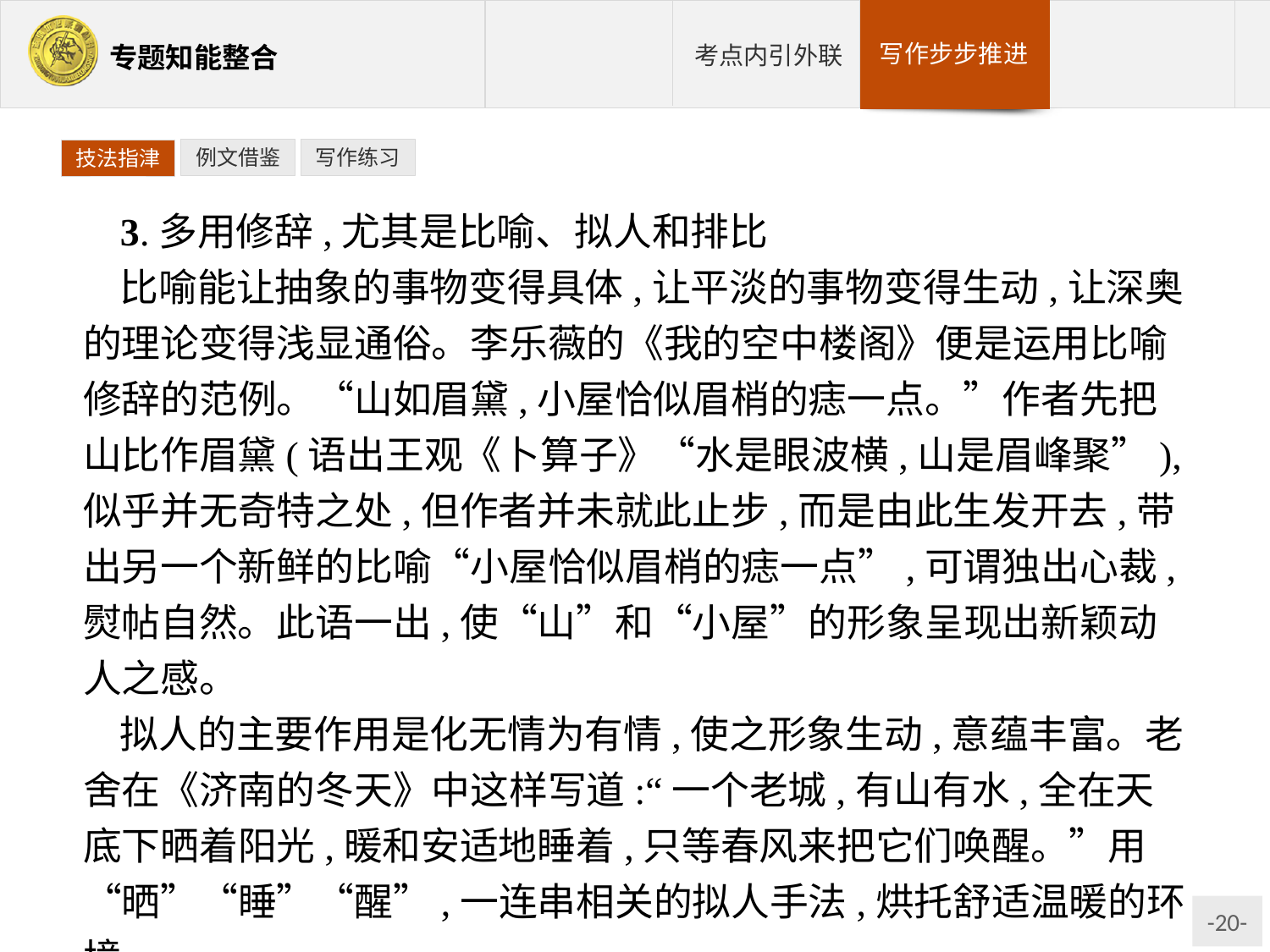

例文借鉴
写作练习
技法指津
3.多用修辞,尤其是比喻、拟人和排比
比喻能让抽象的事物变得具体,让平淡的事物变得生动,让深奥的理论变得浅显通俗。李乐薇的《我的空中楼阁》便是运用比喻修辞的范例。“山如眉黛,小屋恰似眉梢的痣一点。”作者先把山比作眉黛(语出王观《卜算子》“水是眼波横,山是眉峰聚”),似乎并无奇特之处,但作者并未就此止步,而是由此生发开去,带出另一个新鲜的比喻“小屋恰似眉梢的痣一点”,可谓独出心裁,熨帖自然。此语一出,使“山”和“小屋”的形象呈现出新颖动人之感。
拟人的主要作用是化无情为有情,使之形象生动,意蕴丰富。老舍在《济南的冬天》中这样写道:“一个老城,有山有水,全在天底下晒着阳光,暖和安适地睡着,只等春风来把它们唤醒。”用“晒”“睡”“醒”,一连串相关的拟人手法,烘托舒适温暖的环境。